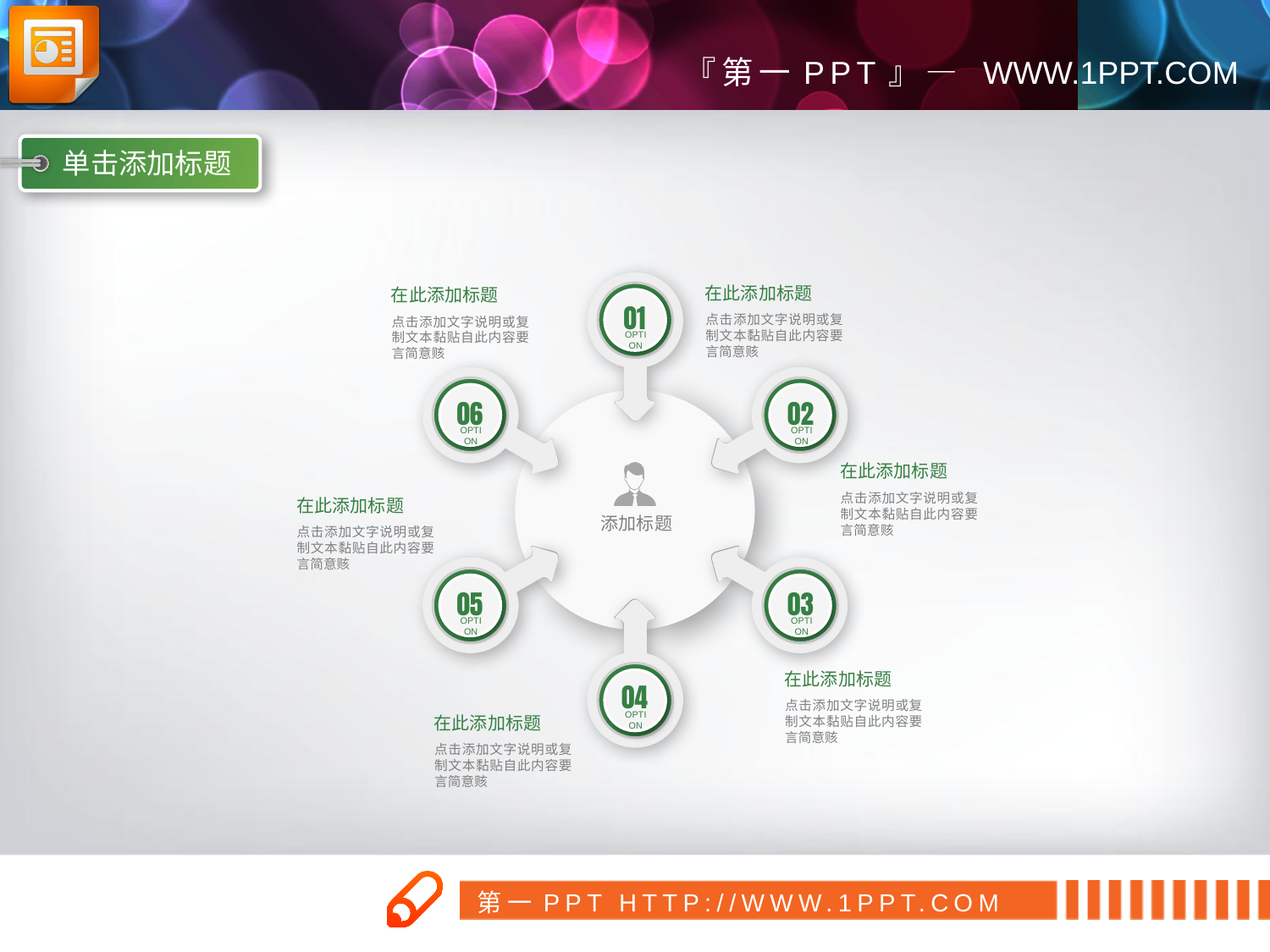

单击添加标题

01
OPTION
在此添加标题
点击添加文字说明或复制文本黏贴自此内容要言简意赅
在此添加标题
点击添加文字说明或复制文本黏贴自此内容要言简意赅

06
OPTION

02
OPTION

在此添加标题
点击添加文字说明或复制文本黏贴自此内容要言简意赅

在此添加标题
点击添加文字说明或复制文本黏贴自此内容要言简意赅
添加标题

05
OPTION

03
OPTION

04
OPTION
在此添加标题
点击添加文字说明或复制文本黏贴自此内容要言简意赅
在此添加标题
点击添加文字说明或复制文本黏贴自此内容要言简意赅